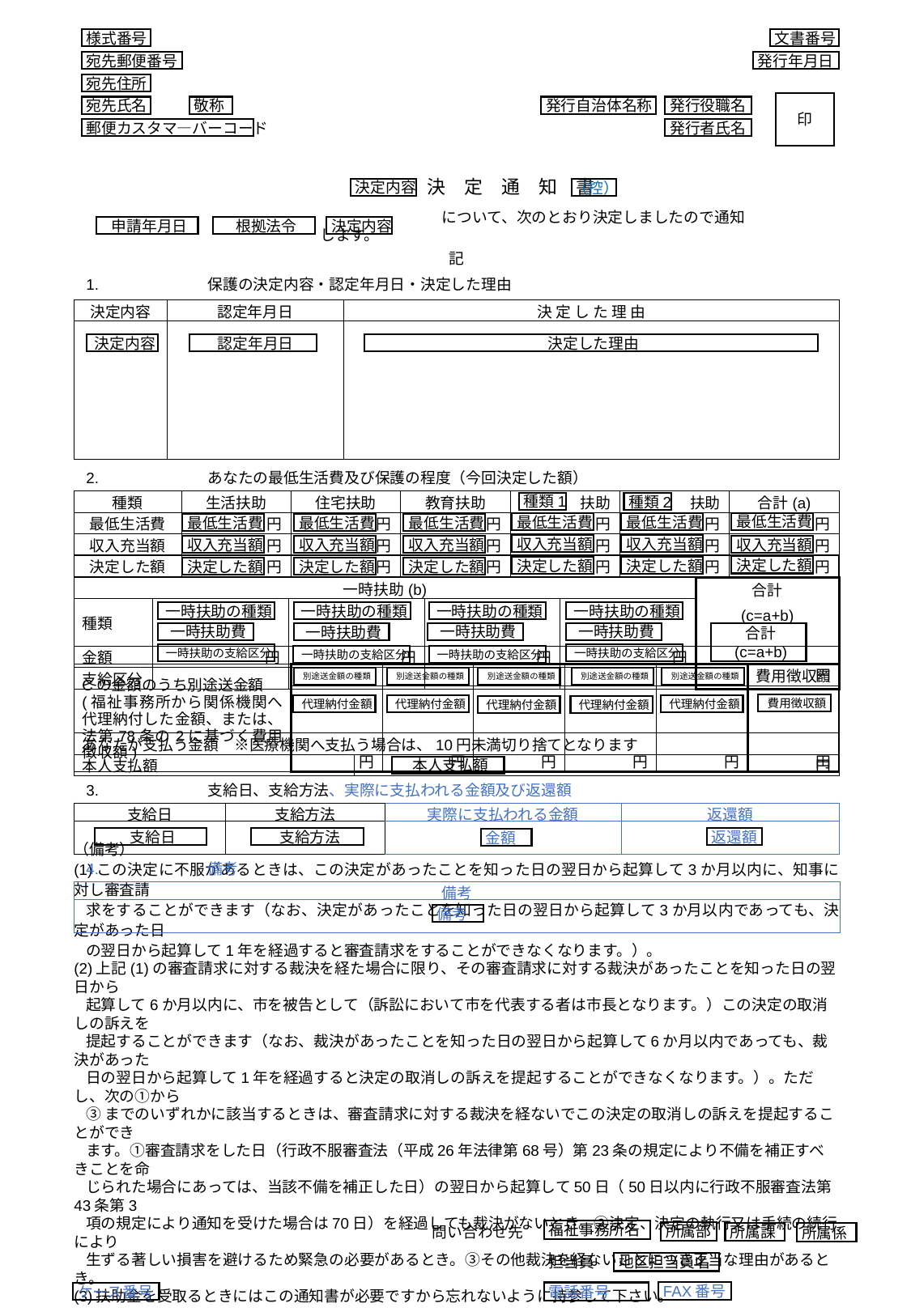

様式番号
文書番号
宛先郵便番号
発行年月日
宛先住所
印
宛先氏名
敬称
発行自治体名称
発行役職名
郵便カスタマ―バーコード
発行者氏名
　　　　　　決　定　通　知　書
決定内容
（控）
　　　　　　　　について、次のとおり決定しましたので通知します。
申請年月日
根拠法令
決定内容
記
1.	保護の決定内容・認定年月日・決定した理由
| 決定内容 | 認定年月日 | 決 定 し た 理 由 |
| --- | --- | --- |
|  |  |  |
決定内容
認定年月日
決定した理由
2.	あなたの最低生活費及び保護の程度（今回決定した額）
| 種類 | 生活扶助 | 住宅扶助 | 教育扶助 | 扶助 | 扶助 | 合計(a) |
| --- | --- | --- | --- | --- | --- | --- |
| 最低生活費 | 円 | 円 | 円 | 円 | 円 | 円 |
| 収入充当額 | 円 | 円 | 円 | 円 | 円 | 円 |
| 決定した額 | 円 | 円 | 円 | 円 | 円 | 円 |
種類1
種類2
最低生活費
最低生活費
最低生活費
最低生活費
最低生活費
最低生活費
収入充当額
収入充当額
収入充当額
収入充当額
収入充当額
収入充当額
決定した額
決定した額
決定した額
決定した額
決定した額
決定した額
| 一時扶助(b) |  |  |  |  | 合計 (c=a+b) |
| --- | --- | --- | --- | --- | --- |
| 種類 |  |  |  |  |  |
| 金額 | 円 | 円 | 円 | 円 | 円 |
| 支給区分 |  |  |  |  |  |
一時扶助の種類
一時扶助の種類
一時扶助の種類
一時扶助の種類
一時扶助費
合計
(c=a+b)
一時扶助費
一時扶助費
一時扶助費
一時扶助の支給区分
一時扶助の支給区分
一時扶助の支給区分
一時扶助の支給区分
| Cの金額のうち別途送金額 (福祉事務所から関係機関へ代理納付した金額、または、法第78条の2に基づく費用徴収額) |  |  |  |  |  | 費用徴収額 |
| --- | --- | --- | --- | --- | --- | --- |
|  | 円 | 円 | 円 | 円 | 円 | 円 |
別途送金額の種類
別途送金額の種類
別途送金額の種類
別途送金額の種類
別途送金額の種類
費用徴収額
代理納付金額
代理納付金額
代理納付金額
代理納付金額
代理納付金額
| あなたが支払う金額　※医療機関へ支払う場合は、10円未満切り捨てとなります |  |
| --- | --- |
| 本人支払額 | 円 |
本人支払額
3.	支給日、支給方法、実際に支払われる金額及び返還額
| 支給日 | 支給方法 | 実際に支払われる金額 | 返還額 |
| --- | --- | --- | --- |
|  |  |  |  |
支給日
支給方法
返還額
金額
4.	備考
| 備考 |
| --- |
|  |
備考
（備考）
(1)この決定に不服があるときは、この決定があったことを知った日の翌日から起算して3か月以内に、知事に対し審査請
求をすることができます（なお、決定があったことを知った日の翌日から起算して3か月以内であっても、決定があった日
の翌日から起算して1年を経過すると審査請求をすることができなくなります。）。
(2)上記(1)の審査請求に対する裁決を経た場合に限り、その審査請求に対する裁決があったことを知った日の翌日から
起算して6か月以内に、市を被告として（訴訟において市を代表する者は市長となります。）この決定の取消しの訴えを
提起することができます（なお、裁決があったことを知った日の翌日から起算して6か月以内であっても、裁決があった
日の翌日から起算して1年を経過すると決定の取消しの訴えを提起することができなくなります。）。ただし、次の①から
③までのいずれかに該当するときは、審査請求に対する裁決を経ないでこの決定の取消しの訴えを提起することができ
ます。①審査請求をした日（行政不服審査法（平成26年法律第68号）第23条の規定により不備を補正すべきことを命
じられた場合にあっては、当該不備を補正した日）の翌日から起算して50日（50日以内に行政不服審査法第43条第3
項の規定により通知を受けた場合は70日）を経過しても裁決がないとき。②決定、決定の執行又は手続の続行により
生ずる著しい損害を避けるため緊急の必要があるとき。③その他裁決を経ないことにつき正当な理由があるとき。
(3)扶助金を受取るときにはこの通知書が必要ですから忘れないように持参して下さい。
問い合わせ先
福祉事務所名
所属部
所属課
所属係
担当員
地区担当員名
FAX番号
電話番号
ケース番号